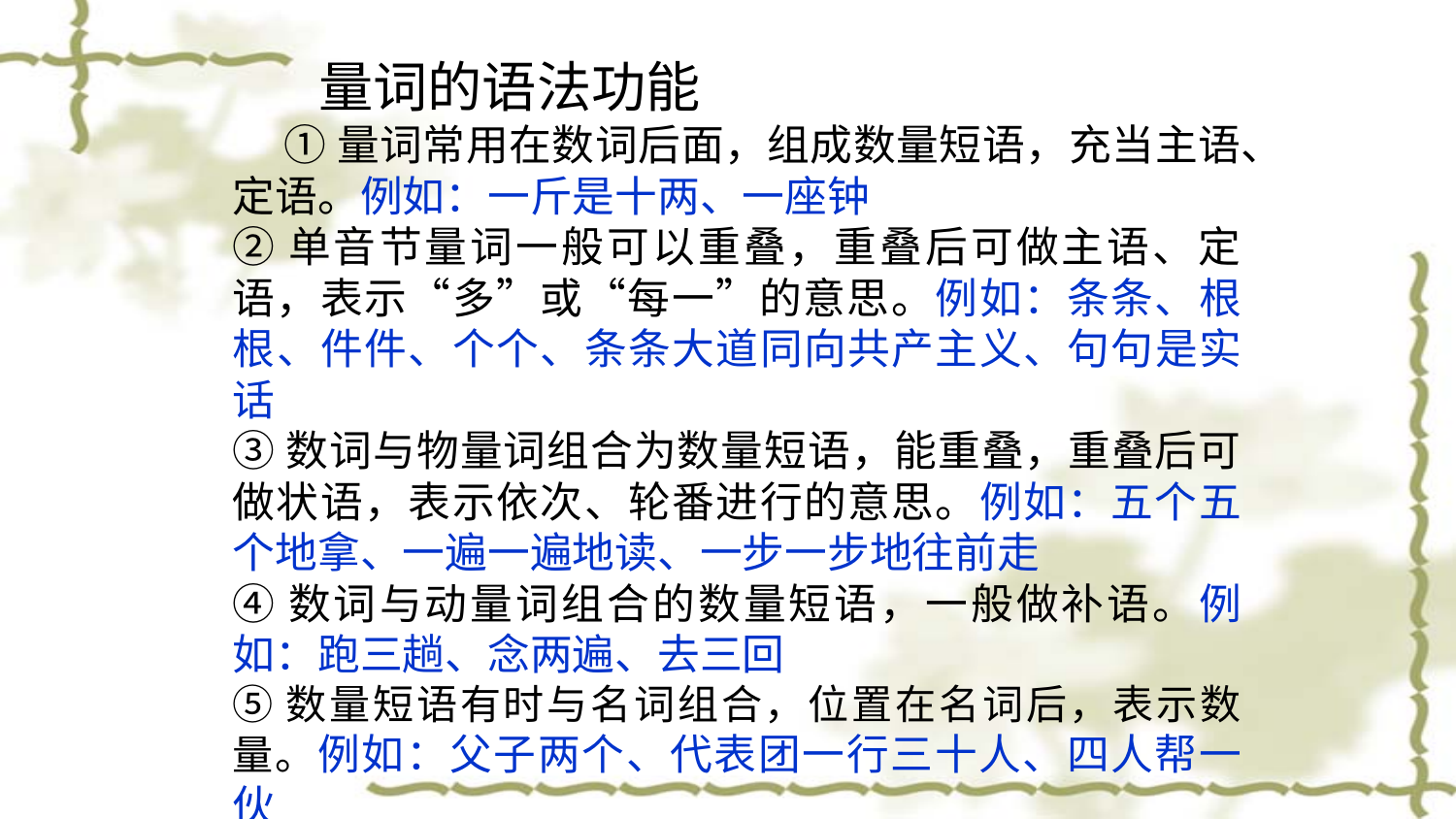

量词的语法功能
     ①量词常用在数词后面，组成数量短语，充当主语、定语。例如：一斤是十两、一座钟
②单音节量词一般可以重叠，重叠后可做主语、定语，表示“多”或“每一”的意思。例如：条条、根根、件件、个个、条条大道同向共产主义、句句是实话
③数词与物量词组合为数量短语，能重叠，重叠后可做状语，表示依次、轮番进行的意思。例如：五个五个地拿、一遍一遍地读、一步一步地往前走
④数词与动量词组合的数量短语，一般做补语。例如：跑三趟、念两遍、去三回
⑤数量短语有时与名词组合，位置在名词后，表示数量。例如：父子两个、代表团一行三十人、四人帮一伙